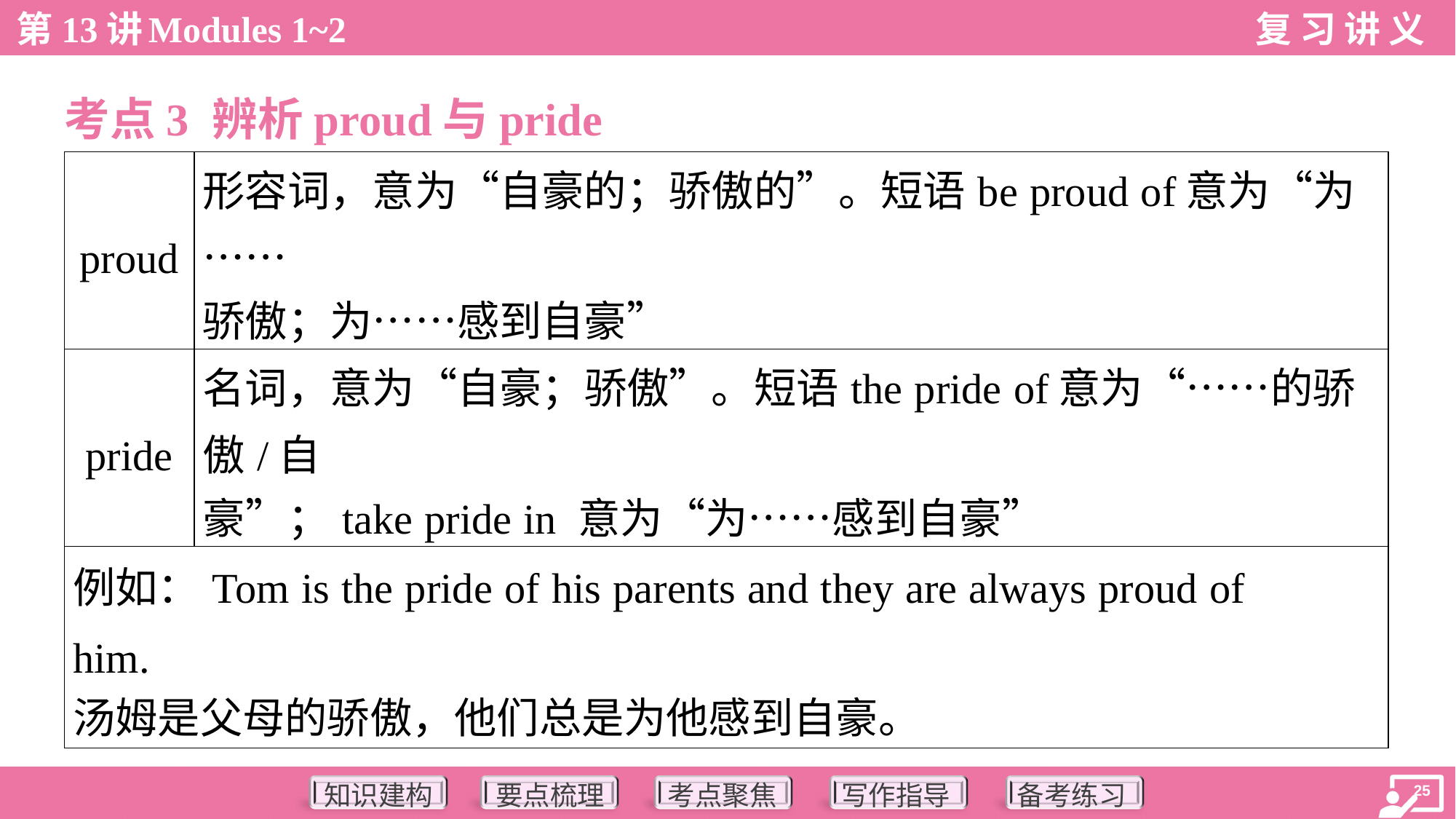

考点3 辨析proud与pride
| proud | 形容词，意为“自豪的；骄傲的”。短语be proud of意为“为…… 骄傲；为……感到自豪” |
| --- | --- |
| pride | 名词，意为“自豪；骄傲”。短语the pride of意为“……的骄傲/自 豪”；take pride in 意为“为……感到自豪” |
| 例如：Tom is the pride of his parents and they are always proud of him. 汤姆是父母的骄傲，他们总是为他感到自豪。 |  |